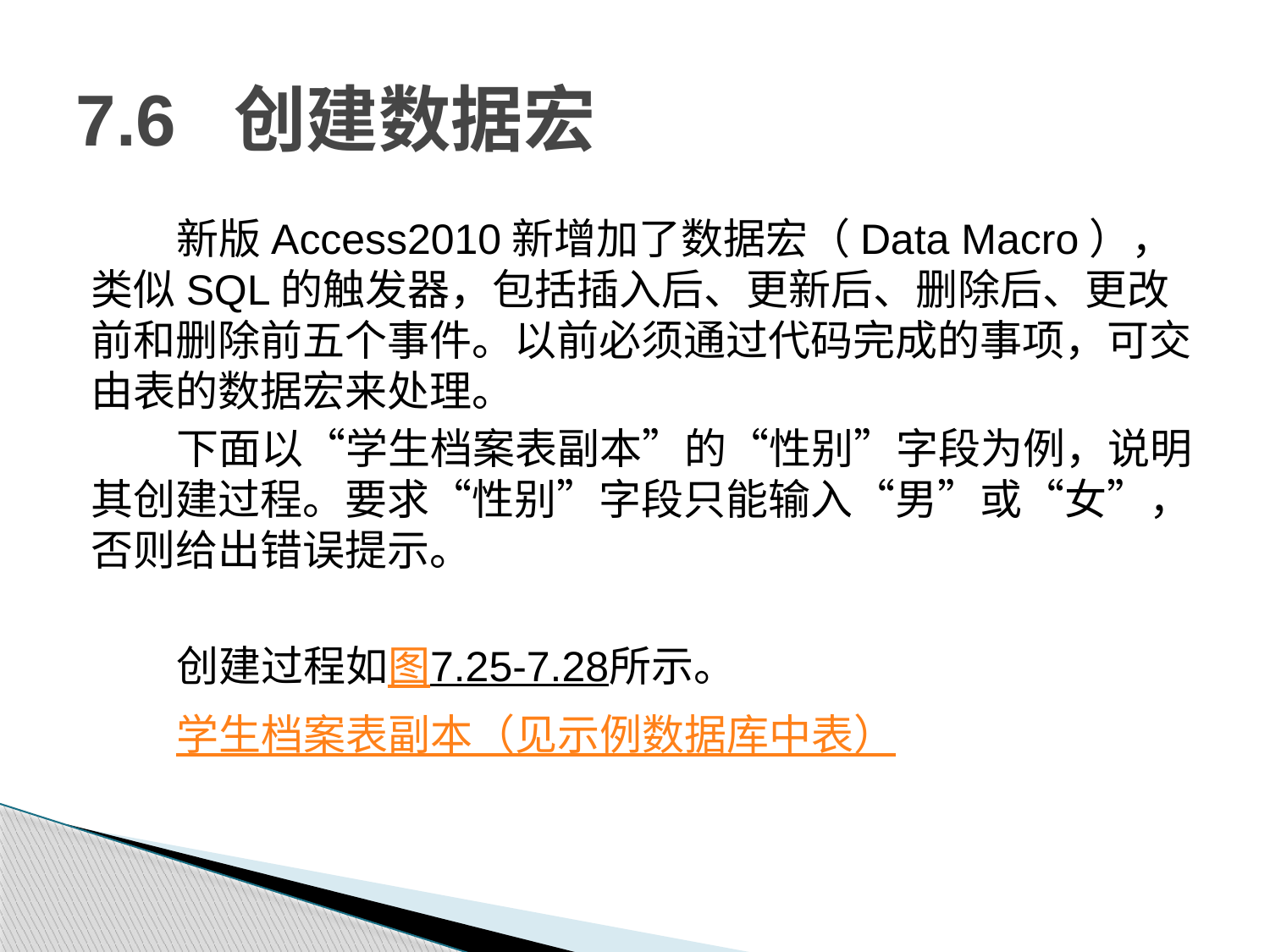

# 7.6  创建数据宏
新版Access2010新增加了数据宏（Data Macro），类似SQL的触发器，包括插入后、更新后、删除后、更改前和删除前五个事件。以前必须通过代码完成的事项，可交由表的数据宏来处理。
下面以“学生档案表副本”的“性别”字段为例，说明其创建过程。要求“性别”字段只能输入“男”或“女”，否则给出错误提示。

创建过程如图7.25-7.28所示。
学生档案表副本（见示例数据库中表）